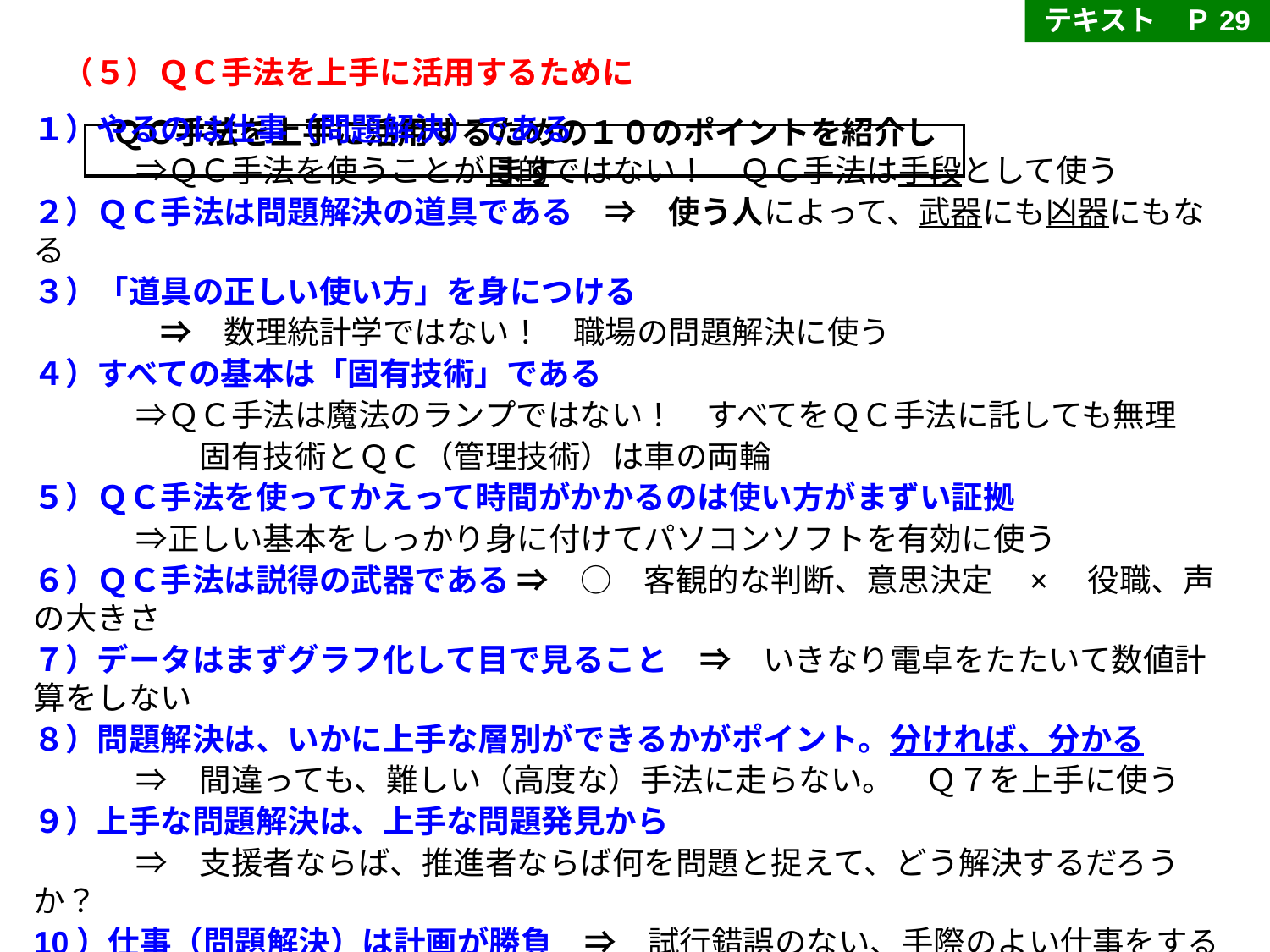

テキスト　Ｐ29
（５）ＱＣ手法を上手に活用するために
ＱＣ手法を上手に活用するための１０のポイントを紹介します
１）やるのは仕事（問題解決）である
　　　 ⇒ＱＣ手法を使うことが目的ではない！　ＱＣ手法は手段として使う
２）ＱＣ手法は問題解決の道具である　⇒　使う人によって、武器にも凶器にもなる
３）「道具の正しい使い方」を身につける
　　　　⇒　数理統計学ではない！　職場の問題解決に使う
４）すべての基本は「固有技術」である
　　 　⇒ＱＣ手法は魔法のランプではない！　すべてをＱＣ手法に託しても無理
　　 　　　固有技術とＱＣ（管理技術）は車の両輪
５）ＱＣ手法を使ってかえって時間がかかるのは使い方がまずい証拠
　　 　⇒正しい基本をしっかり身に付けてパソコンソフトを有効に使う
６）ＱＣ手法は説得の武器である ⇒　○　客観的な判断、意思決定    ×　役職、声の大きさ
７）データはまずグラフ化して目で見ること　⇒　いきなり電卓をたたいて数値計算をしない
８）問題解決は、いかに上手な層別ができるかがポイント。分ければ、分かる
　　　 ⇒　間違っても、難しい（高度な）手法に走らない。　Ｑ７を上手に使う
９）上手な問題解決は、上手な問題発見から
　　 　⇒　支援者ならば、推進者ならば何を問題と捉えて、どう解決するだろうか？
10）仕事（問題解決）は計画が勝負　⇒　試行錯誤のない、手際のよい仕事をするために！